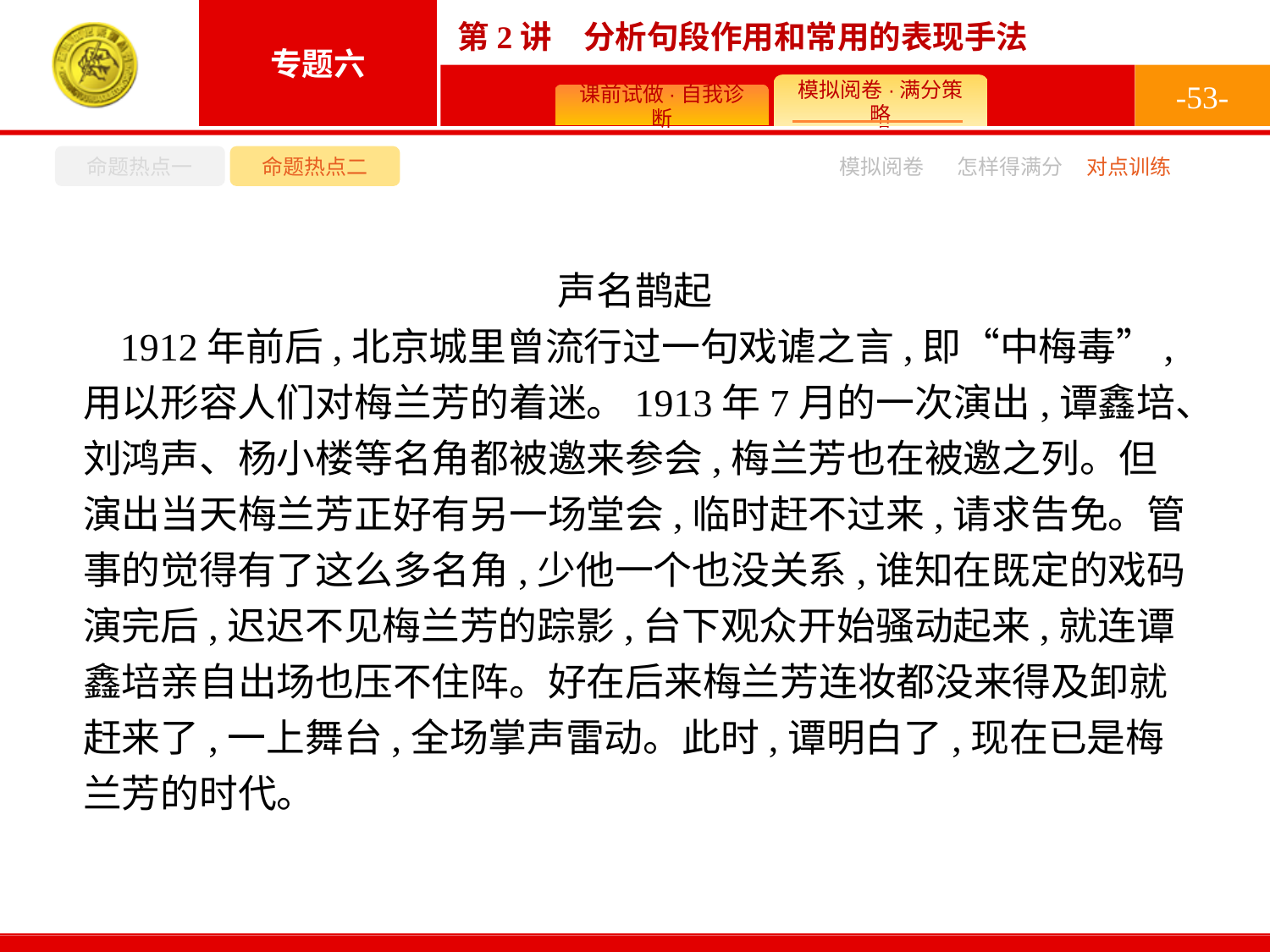

-53-
命题热点一
命题热点二
怎样得满分
模拟阅卷
对点训练
声名鹊起
1912年前后,北京城里曾流行过一句戏谑之言,即“中梅毒”,用以形容人们对梅兰芳的着迷。1913年7月的一次演出,谭鑫培、刘鸿声、杨小楼等名角都被邀来参会,梅兰芳也在被邀之列。但演出当天梅兰芳正好有另一场堂会,临时赶不过来,请求告免。管事的觉得有了这么多名角,少他一个也没关系,谁知在既定的戏码演完后,迟迟不见梅兰芳的踪影,台下观众开始骚动起来,就连谭鑫培亲自出场也压不住阵。好在后来梅兰芳连妆都没来得及卸就赶来了,一上舞台,全场掌声雷动。此时,谭明白了,现在已是梅兰芳的时代。